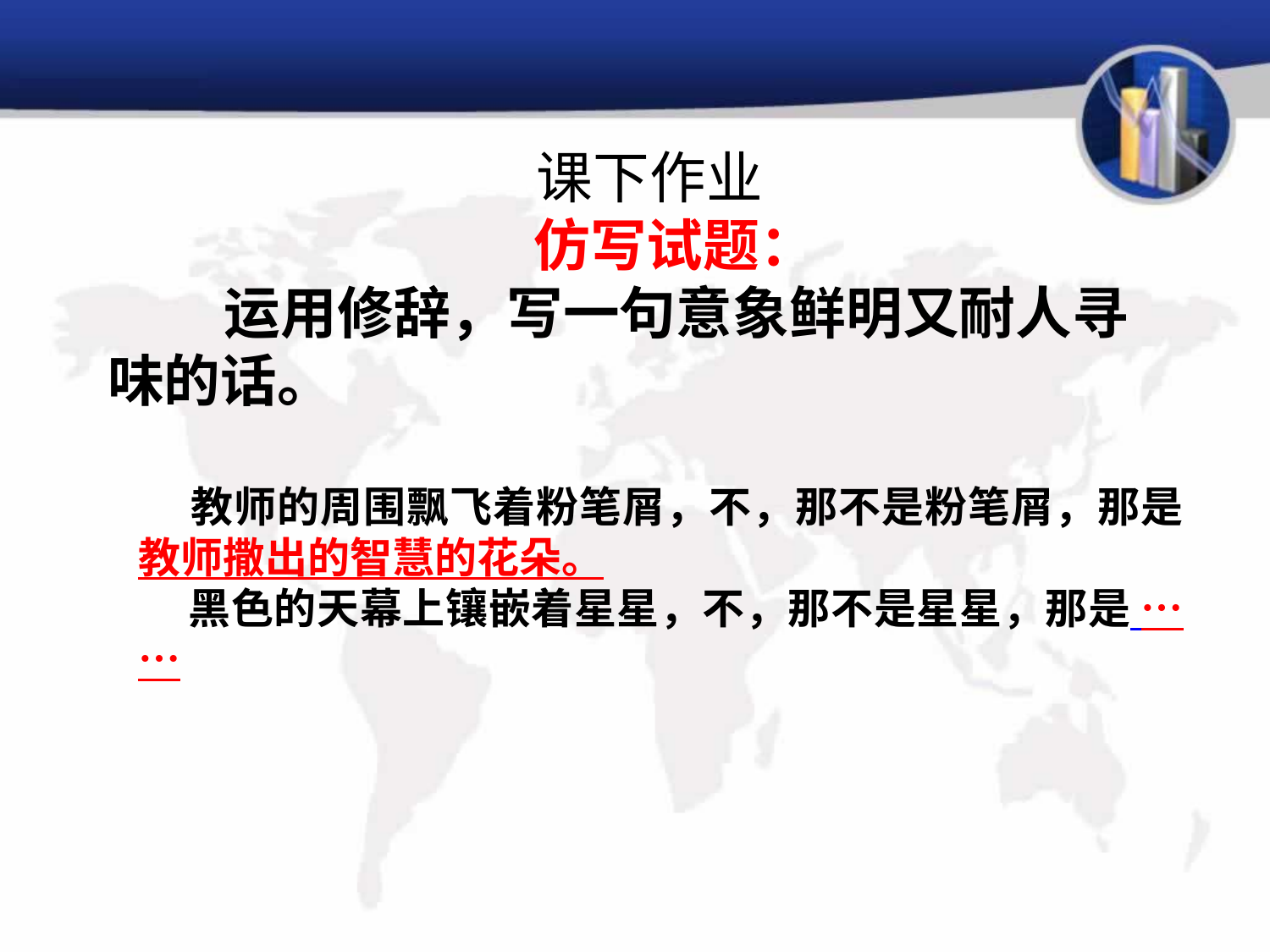

课下作业
     仿写试题：
        运用修辞，写一句意象鲜明又耐人寻味的话。
    教师的周围飘飞着粉笔屑，不，那不是粉笔屑，那是教师撒出的智慧的花朵。
    黑色的天幕上镶嵌着星星，不，那不是星星，那是 ……